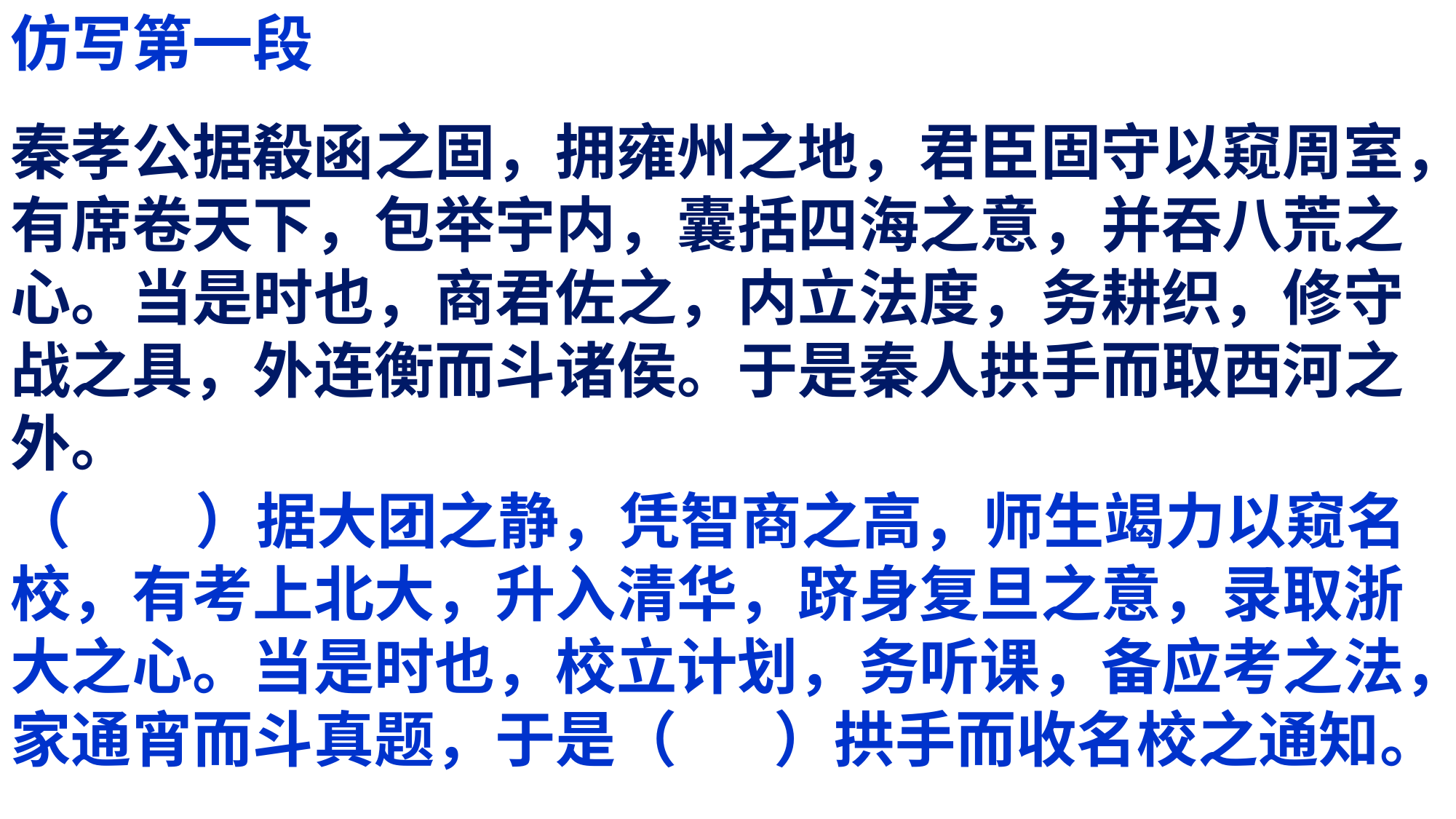

仿写第一段
秦孝公据殽函之固，拥雍州之地，君臣固守以窥周室，有席卷天下，包举宇内，囊括四海之意，并吞八荒之心。当是时也，商君佐之，内立法度，务耕织，修守战之具，外连衡而斗诸侯。于是秦人拱手而取西河之外。
（         ）据大团之静，凭智商之高，师生竭力以窥名校，有考上北大，升入清华，跻身复旦之意，录取浙大之心。当是时也，校立计划，务听课，备应考之法，家通宵而斗真题，于是（       ）拱手而收名校之通知。